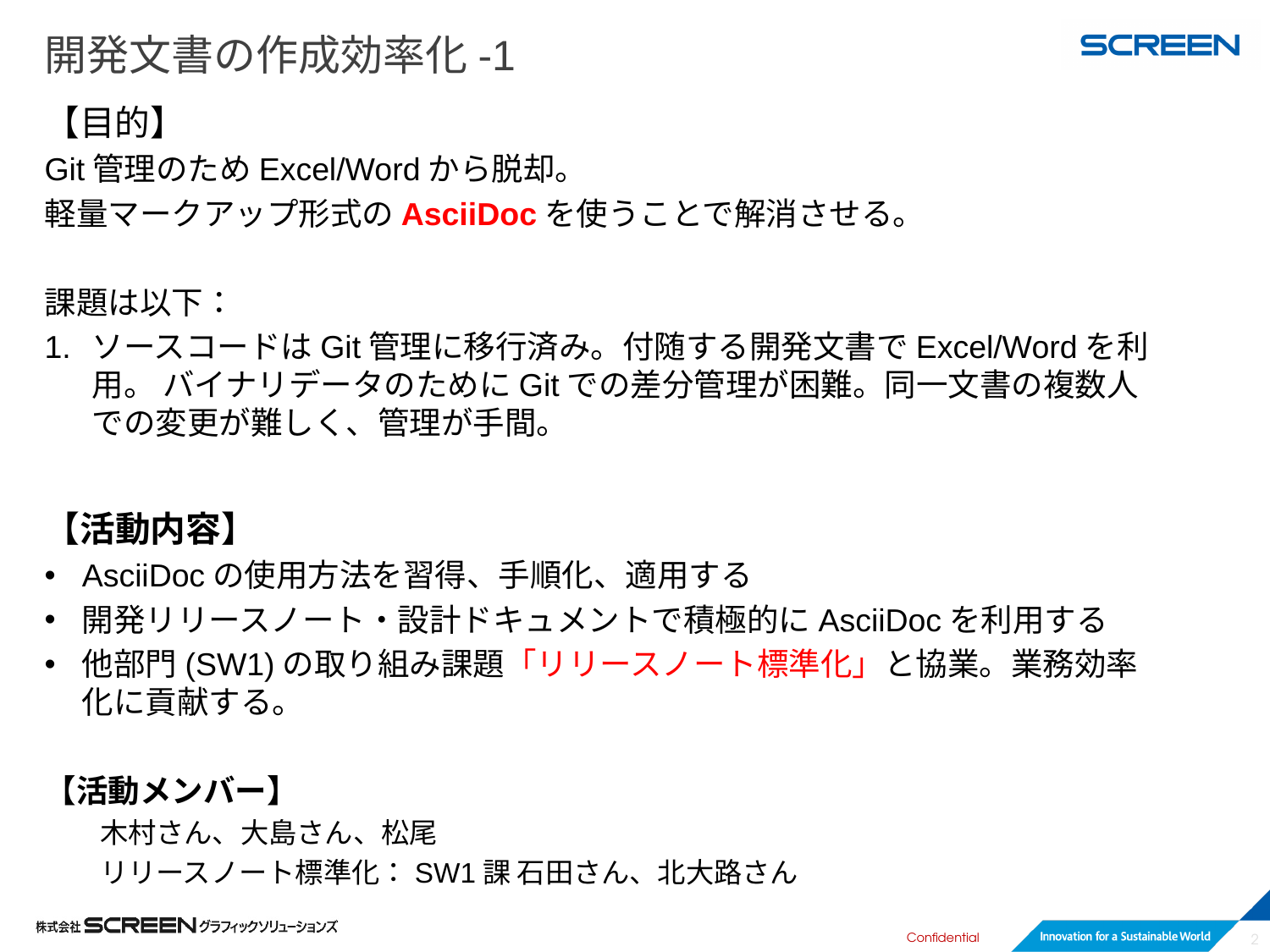

# 開発文書の作成効率化-1
【目的】
Git管理のためExcel/Wordから脱却。
軽量マークアップ形式のAsciiDocを使うことで解消させる。

課題は以下：
ソースコードはGit管理に移行済み。付随する開発文書でExcel/Wordを利用。 バイナリデータのためにGitでの差分管理が困難。同一文書の複数人での変更が難しく、管理が手間。

【活動内容】
AsciiDocの使用方法を習得、手順化、適用する
開発リリースノート・設計ドキュメントで積極的にAsciiDocを利用する
他部門(SW1)の取り組み課題「リリースノート標準化」と協業。業務効率化に貢献する。

【活動メンバー】
木村さん、大島さん、松尾
リリースノート標準化：SW1課 石田さん、北大路さん

2